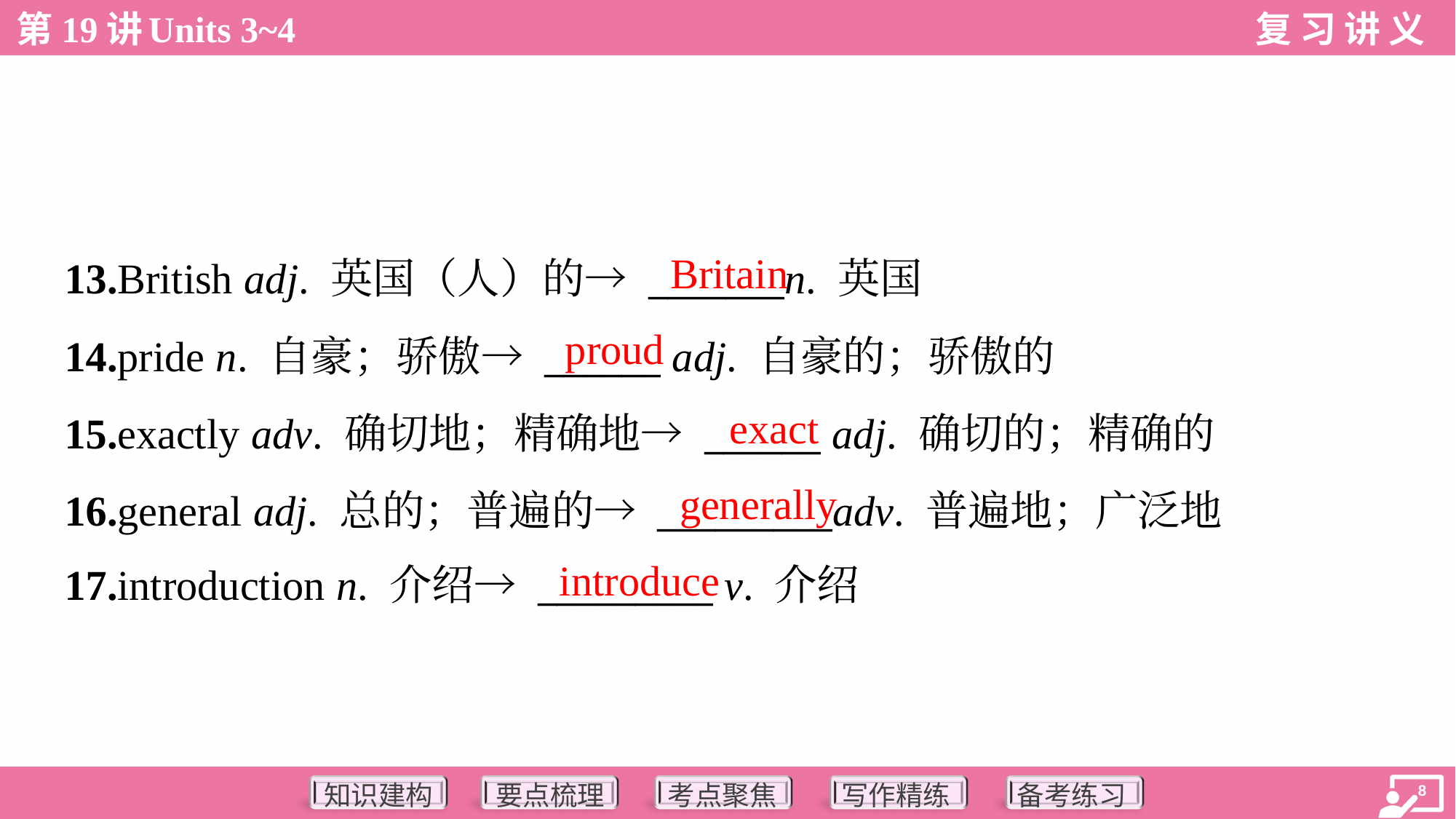

Britain
13.British adj. 英国（人）的→ _______n. 英国
14.pride n. 自豪；骄傲→ ______ adj. 自豪的；骄傲的
15.exactly adv. 确切地；精确地→ ______ adj. 确切的；精确的
16.general adj. 总的；普遍的→ _________adv. 普遍地；广泛地
17.introduction n. 介绍→ _________ v. 介绍
proud
exact
generally
introduce